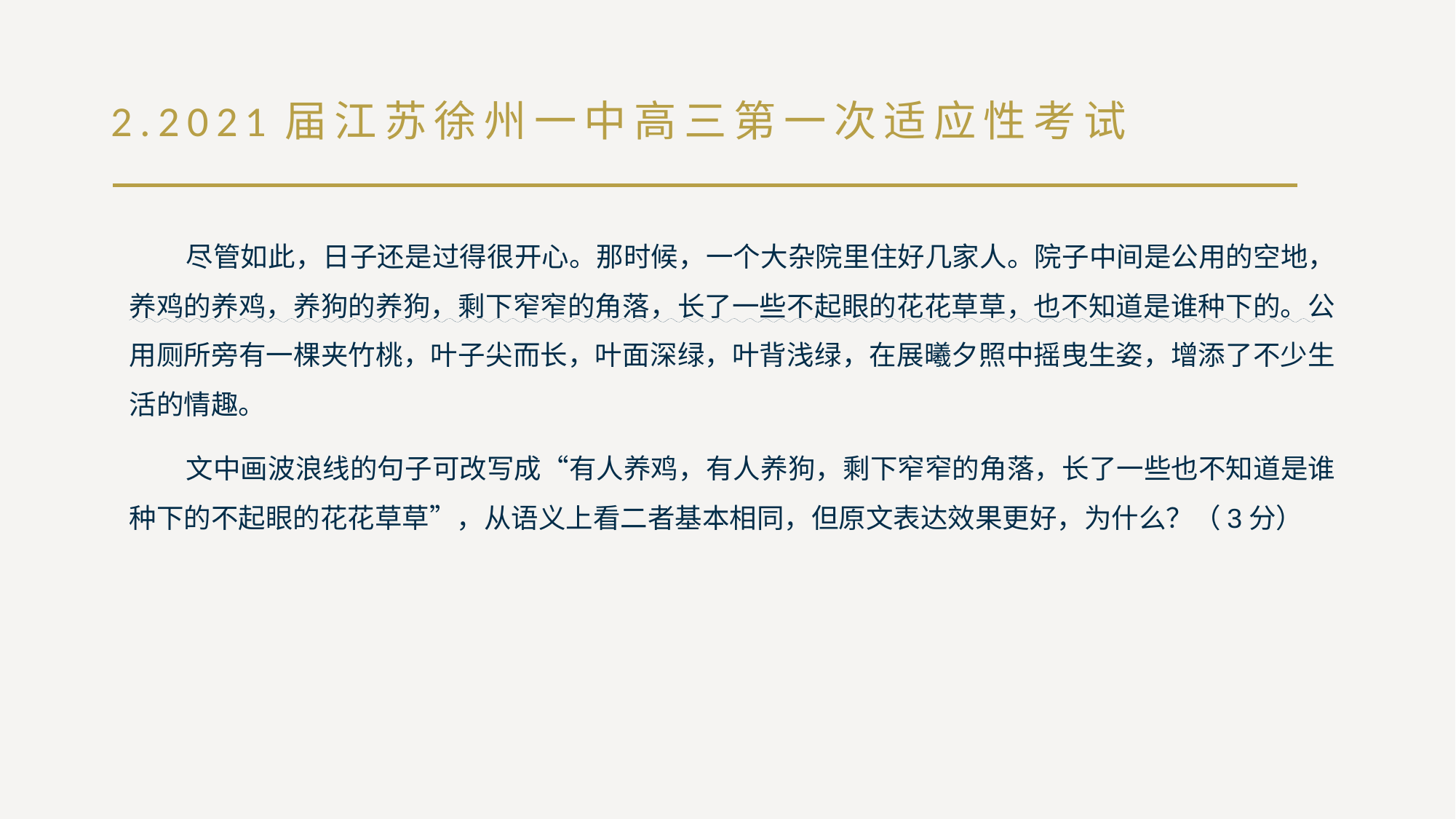

# 2.2021届江苏徐州一中高三第一次适应性考试
        尽管如此，日子还是过得很开心。那时候，一个大杂院里住好几家人。院子中间是公用的空地，养鸡的养鸡，养狗的养狗，剩下窄窄的角落，长了一些不起眼的花花草草，也不知道是谁种下的。公用厕所旁有一棵夹竹桃，叶子尖而长，叶面深绿，叶背浅绿，在展曦夕照中摇曳生姿，增添了不少生活的情趣。
        文中画波浪线的句子可改写成“有人养鸡，有人养狗，剩下窄窄的角落，长了一些也不知道是谁种下的不起眼的花花草草”，从语义上看二者基本相同，但原文表达效果更好，为什么？（3分）